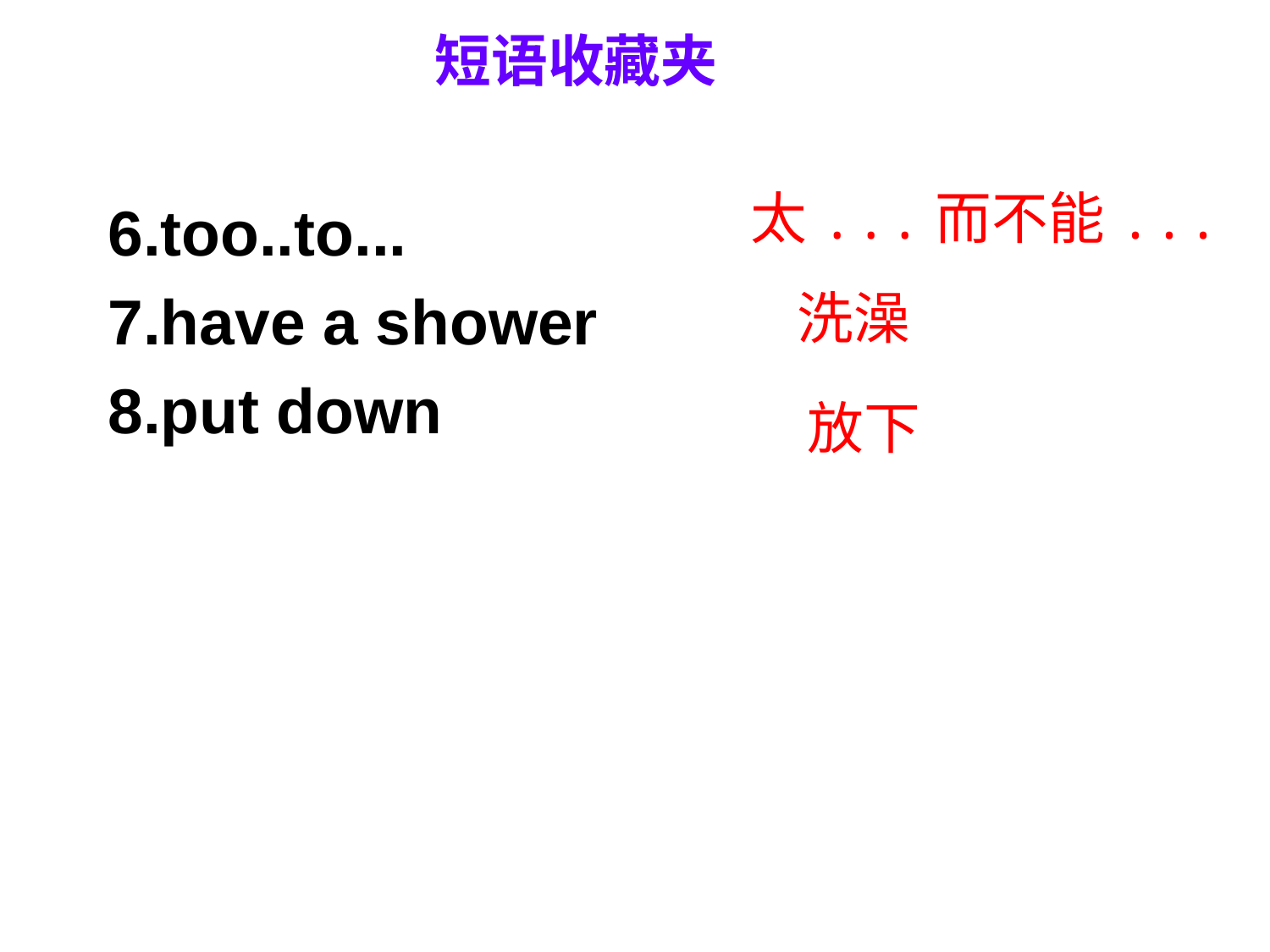

# 短语收藏夹

6.too..to...
7.have a shower
8.put down

太...而不能...
洗澡
放下